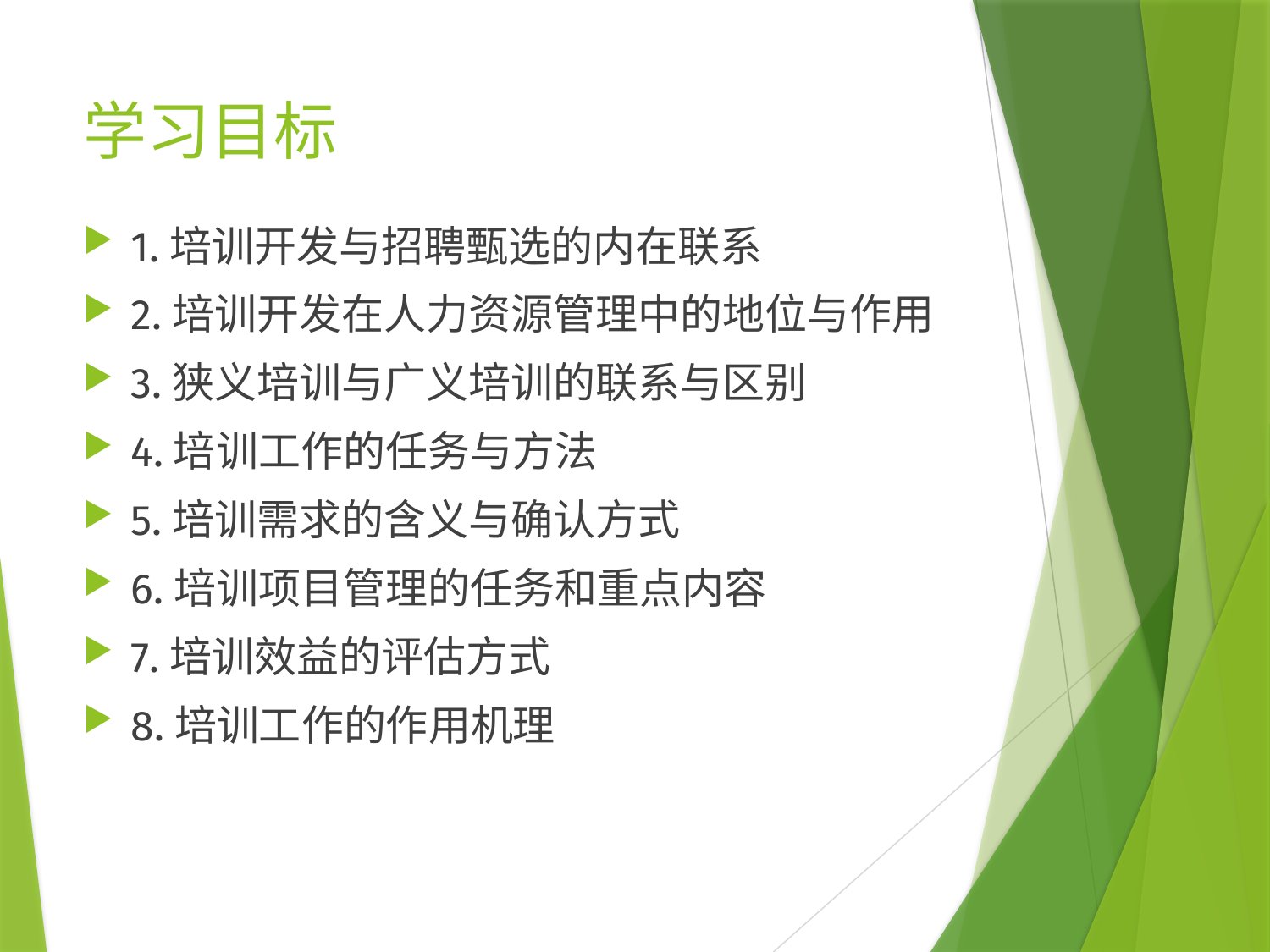

# 学习目标
1.培训开发与招聘甄选的内在联系
2.培训开发在人力资源管理中的地位与作用
3.狭义培训与广义培训的联系与区别
4.培训工作的任务与方法
5.培训需求的含义与确认方式
6.培训项目管理的任务和重点内容
7.培训效益的评估方式
8.培训工作的作用机理